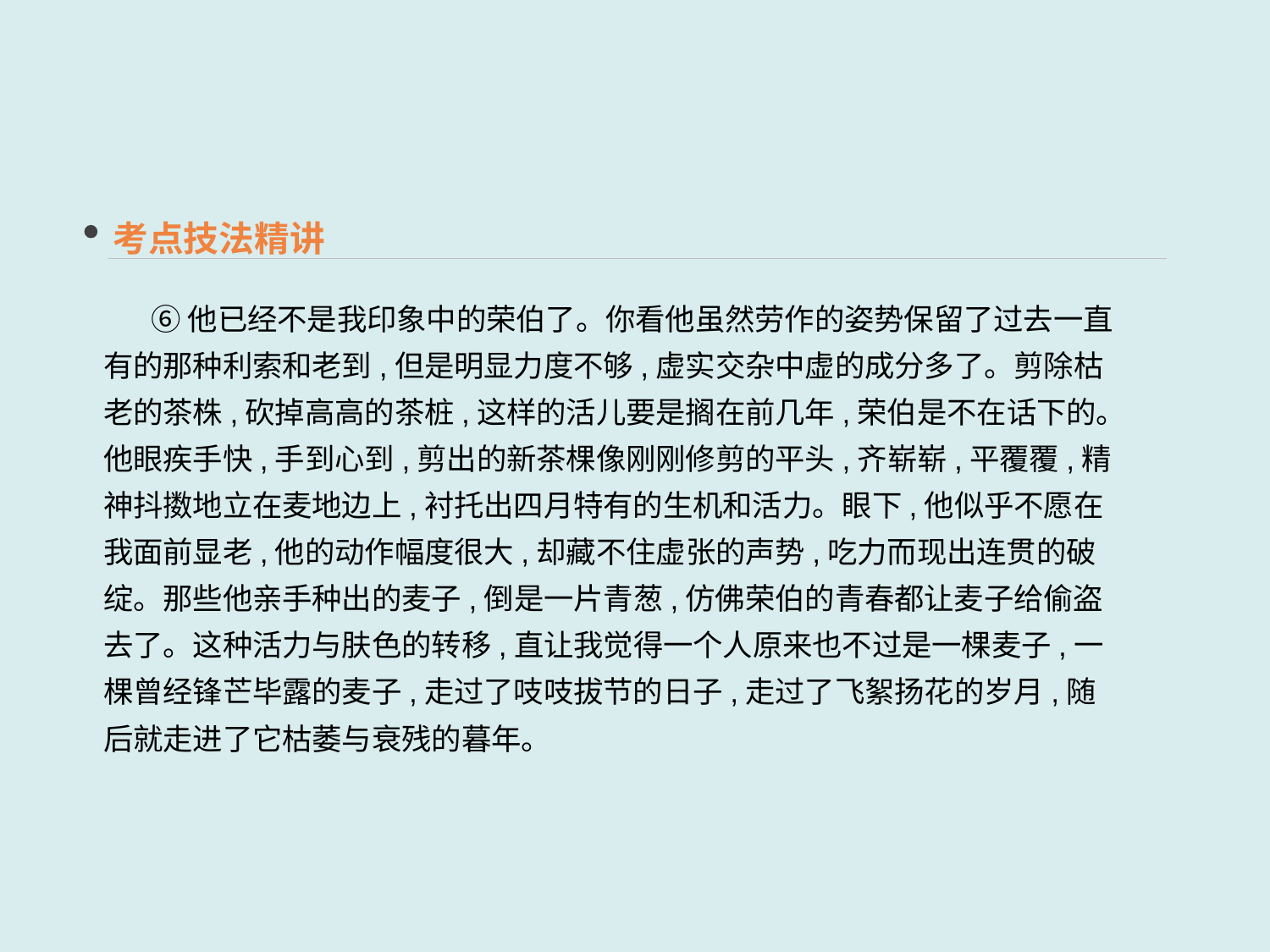

考点技法精讲

       ⑥他已经不是我印象中的荣伯了。你看他虽然劳作的姿势保留了过去一直有的那种利索和老到,但是明显力度不够,虚实交杂中虚的成分多了。剪除枯老的茶株,砍掉高高的茶桩,这样的活儿要是搁在前几年,荣伯是不在话下的。他眼疾手快,手到心到,剪出的新茶棵像刚刚修剪的平头,齐崭崭,平覆覆,精神抖擞地立在麦地边上,衬托出四月特有的生机和活力。眼下,他似乎不愿在我面前显老,他的动作幅度很大,却藏不住虚张的声势,吃力而现出连贯的破绽。那些他亲手种出的麦子,倒是一片青葱,仿佛荣伯的青春都让麦子给偷盗去了。这种活力与肤色的转移,直让我觉得一个人原来也不过是一棵麦子,一棵曾经锋芒毕露的麦子,走过了吱吱拔节的日子,走过了飞絮扬花的岁月,随后就走进了它枯萎与衰残的暮年。